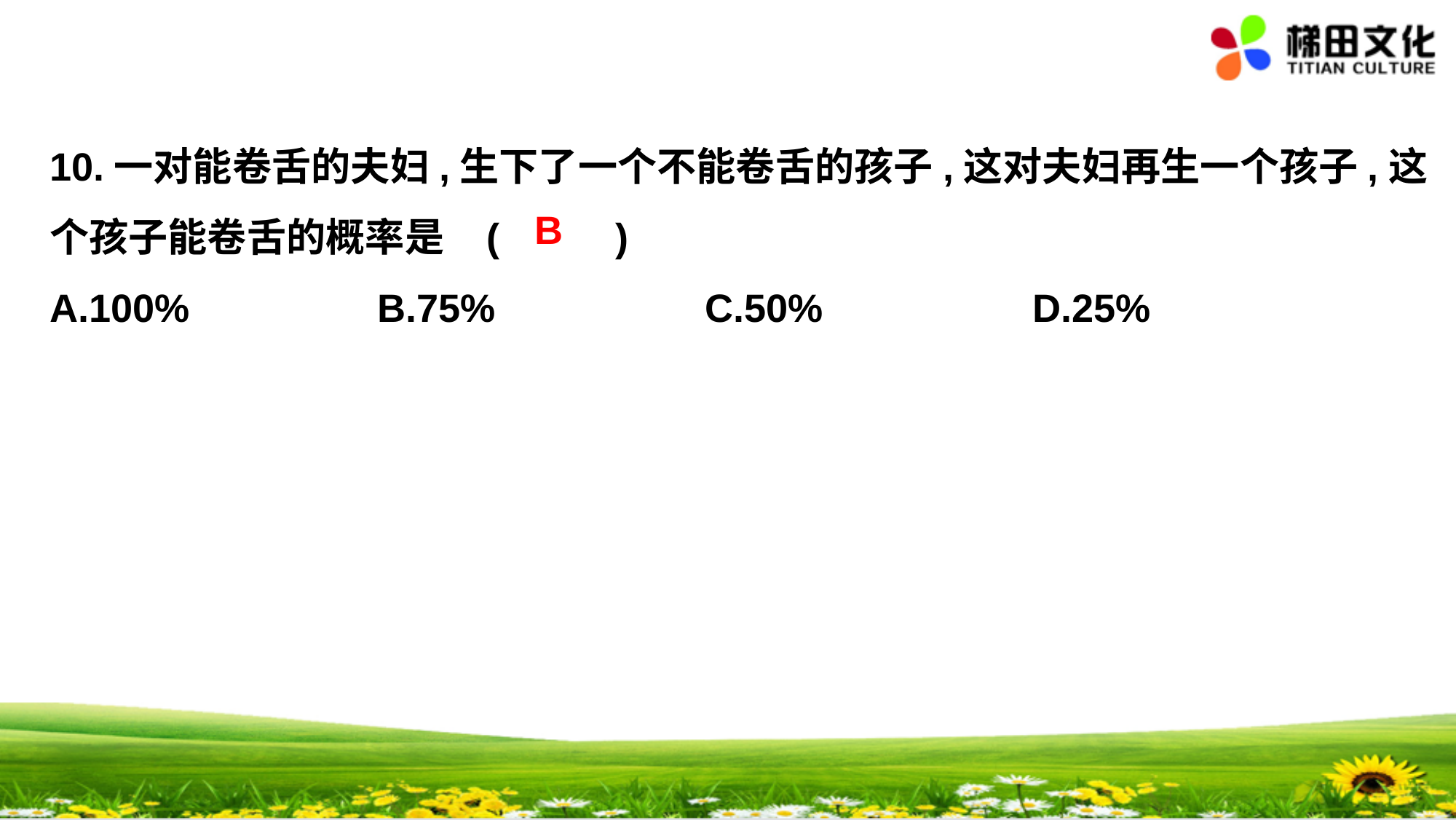

10.一对能卷舌的夫妇,生下了一个不能卷舌的孩子,这对夫妇再生一个孩子,这
个孩子能卷舌的概率是	(　  　)
A.100%		B.75%		C.50%		D.25%
B